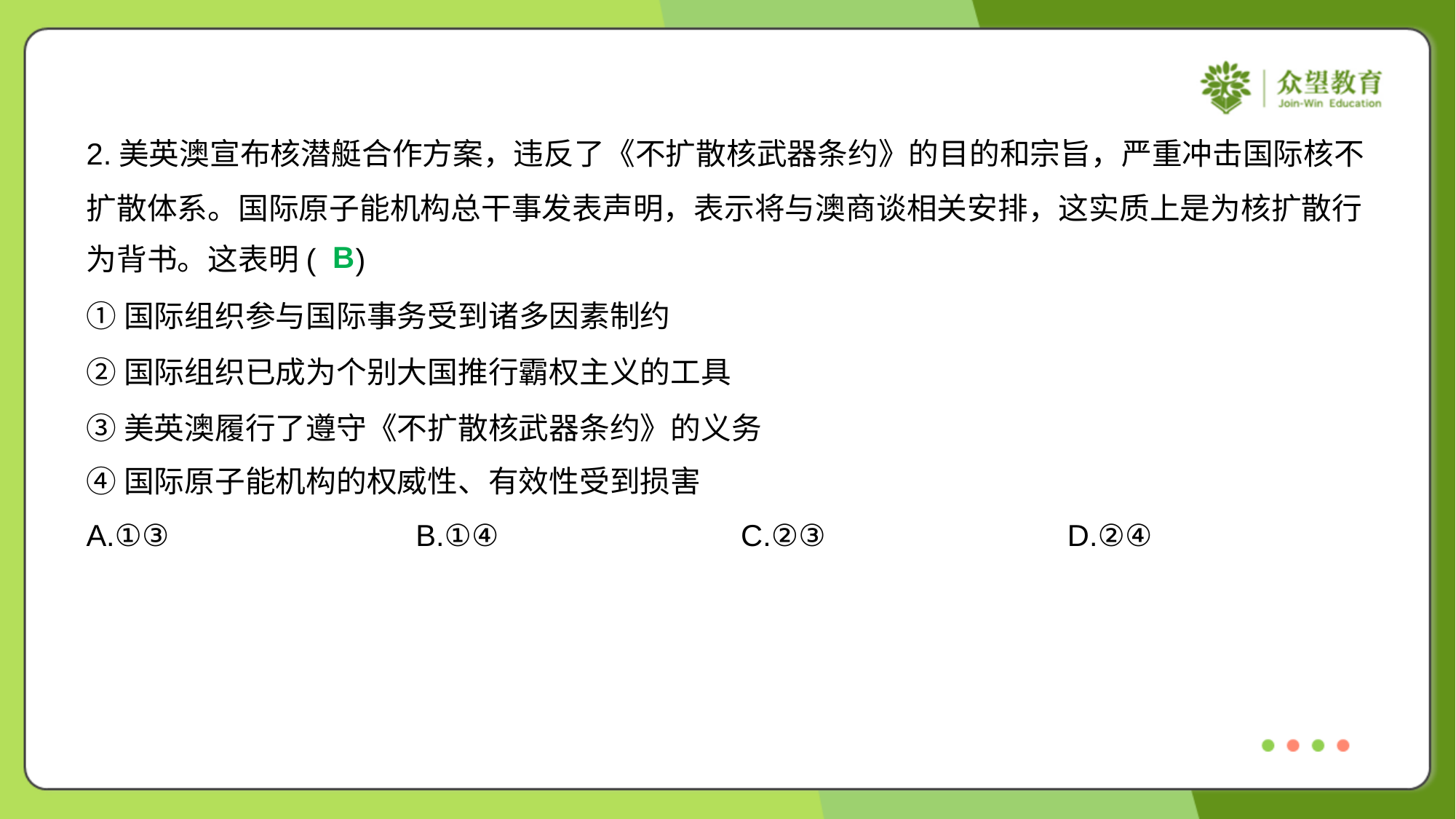

2.美英澳宣布核潜艇合作方案，违反了《不扩散核武器条约》的目的和宗旨，严重冲击国际核不
扩散体系。国际原子能机构总干事发表声明，表示将与澳商谈相关安排，这实质上是为核扩散行
为背书。这表明(     )
B
①国际组织参与国际事务受到诸多因素制约
②国际组织已成为个别大国推行霸权主义的工具
③美英澳履行了遵守《不扩散核武器条约》的义务
④国际原子能机构的权威性、有效性受到损害
A.①③	B.①④	C.②③	D.②④